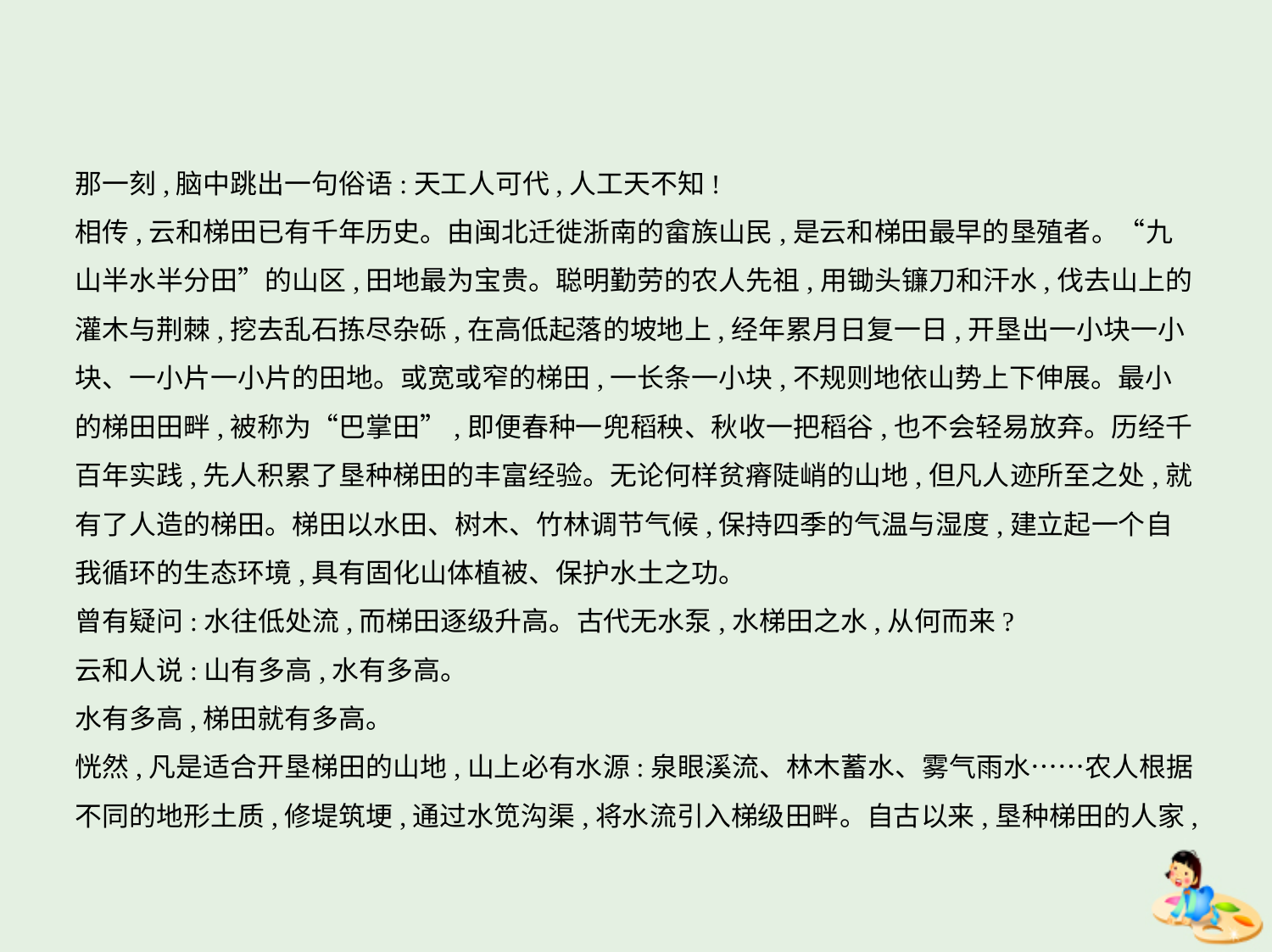

那一刻,脑中跳出一句俗语:天工人可代,人工天不知!
相传,云和梯田已有千年历史。由闽北迁徙浙南的畲族山民,是云和梯田最早的垦殖者。“九
山半水半分田”的山区,田地最为宝贵。聪明勤劳的农人先祖,用锄头镰刀和汗水,伐去山上的
灌木与荆棘,挖去乱石拣尽杂砾,在高低起落的坡地上,经年累月日复一日,开垦出一小块一小
块、一小片一小片的田地。或宽或窄的梯田,一长条一小块,不规则地依山势上下伸展。最小
的梯田田畔,被称为“巴掌田”,即便春种一兜稻秧、秋收一把稻谷,也不会轻易放弃。历经千
百年实践,先人积累了垦种梯田的丰富经验。无论何样贫瘠陡峭的山地,但凡人迹所至之处,就
有了人造的梯田。梯田以水田、树木、竹林调节气候,保持四季的气温与湿度,建立起一个自
我循环的生态环境,具有固化山体植被、保护水土之功。
曾有疑问:水往低处流,而梯田逐级升高。古代无水泵,水梯田之水,从何而来?
云和人说:山有多高,水有多高。
水有多高,梯田就有多高。
恍然,凡是适合开垦梯田的山地,山上必有水源:泉眼溪流、林木蓄水、雾气雨水……农人根据
不同的地形土质,修堤筑埂,通过水笕沟渠,将水流引入梯级田畔。自古以来,垦种梯田的人家,